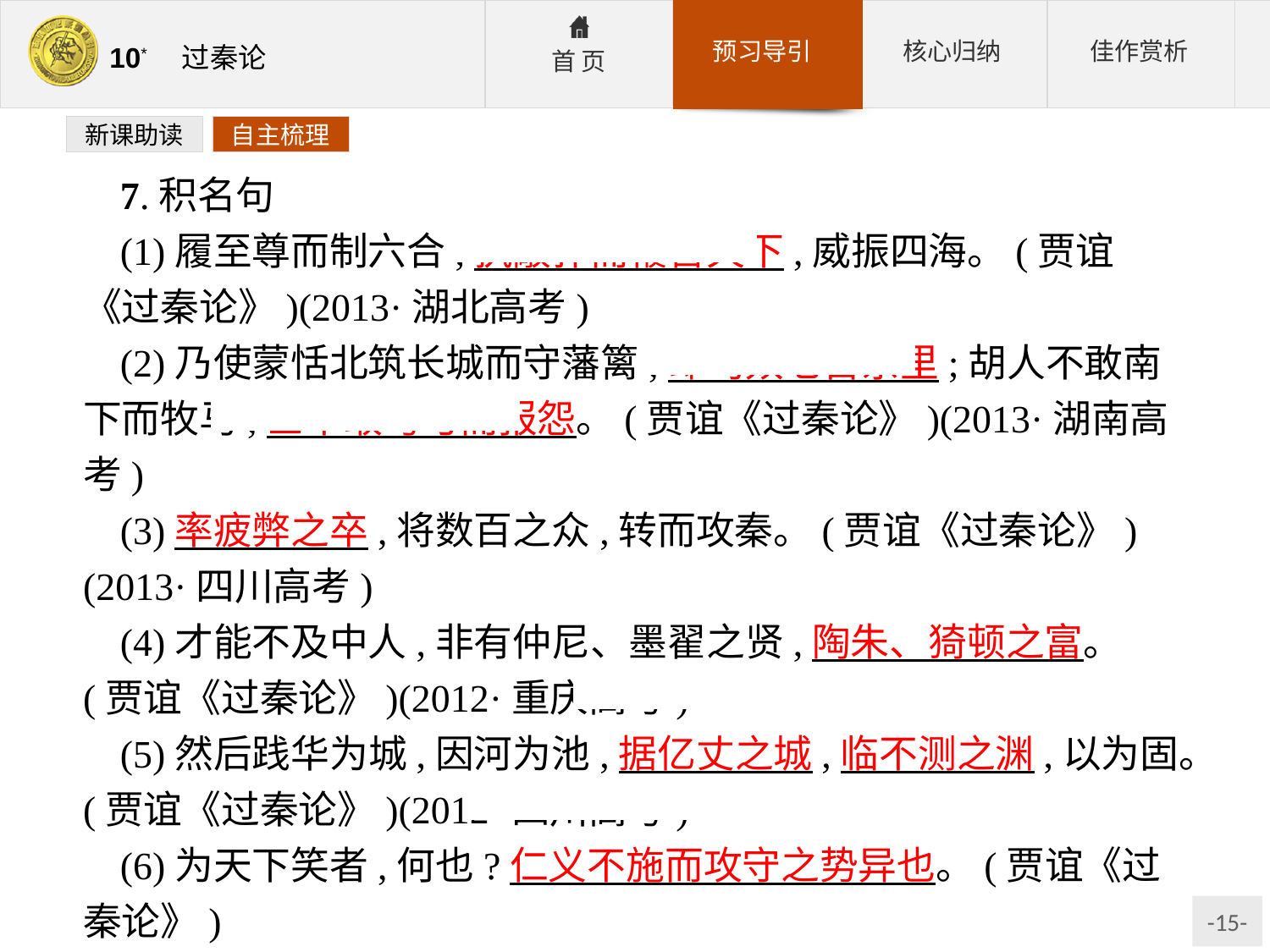

新课助读
自主梳理
7.积名句
(1)履至尊而制六合,执敲扑而鞭笞天下,威振四海。(贾谊《过秦论》)(2013·湖北高考)
(2)乃使蒙恬北筑长城而守藩篱,却匈奴七百余里;胡人不敢南下而牧马,士不敢弯弓而报怨。(贾谊《过秦论》)(2013·湖南高考)
(3)率疲弊之卒,将数百之众,转而攻秦。(贾谊《过秦论》)(2013·四川高考)
(4)才能不及中人,非有仲尼、墨翟之贤,陶朱、猗顿之富。(贾谊《过秦论》)(2012·重庆高考)
(5)然后践华为城,因河为池,据亿丈之城,临不测之渊,以为固。(贾谊《过秦论》)(2012·四川高考)
(6)为天下笑者,何也?仁义不施而攻守之势异也。(贾谊《过秦论》)